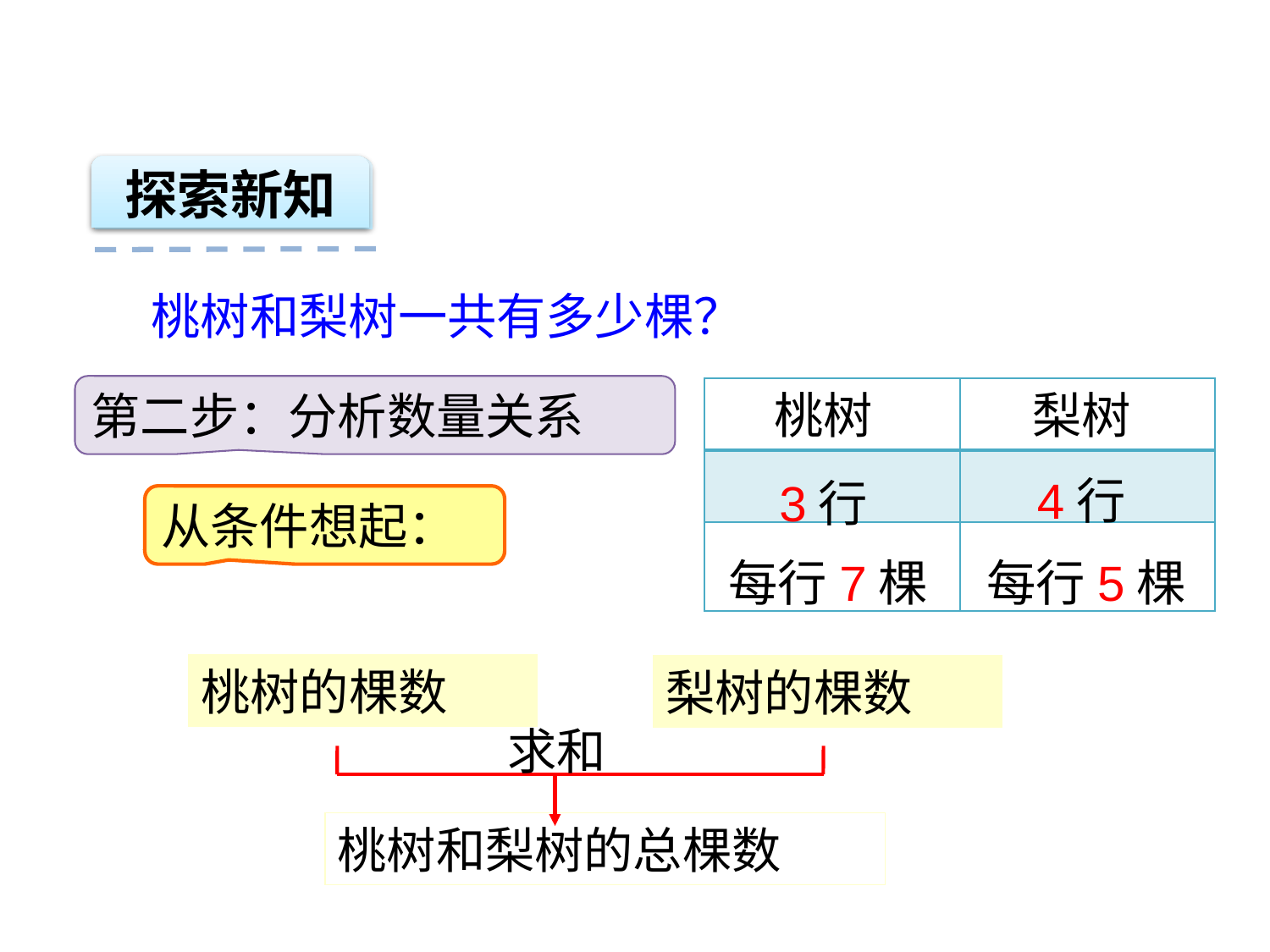

探索新知

桃树和梨树一共有多少棵？
第二步：分析数量关系
桃树
|  |  |
| --- | --- |
|  |  |
|  |  |
梨树
4行
3行
从条件想起：
每行7棵
每行5棵
桃树的棵数
梨树的棵数
求和

桃树和梨树的总棵数